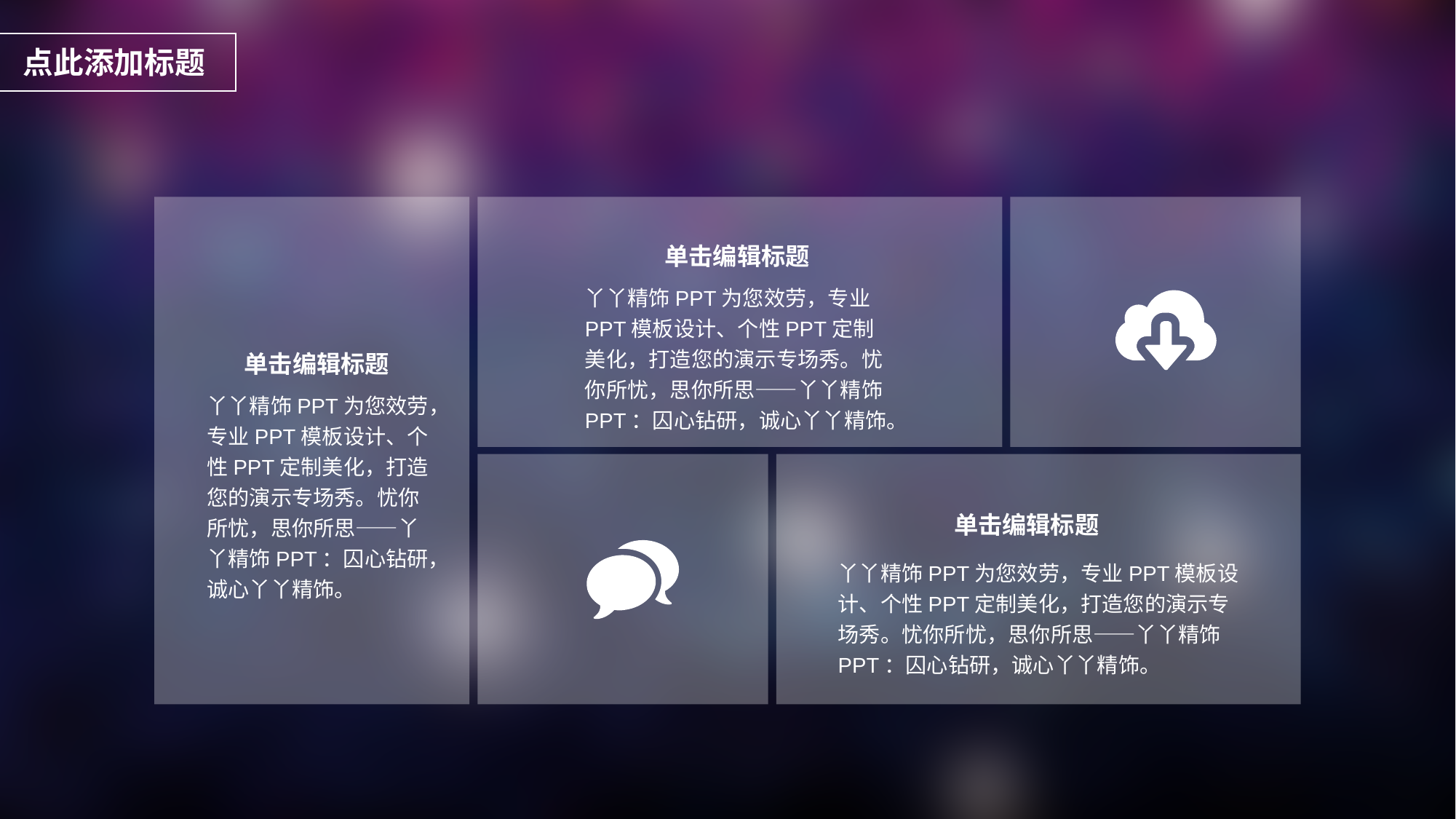

点此添加标题

单击编辑标题
丫丫精饰PPT为您效劳，专业PPT模板设计、个性PPT定制美化，打造您的演示专场秀。忧你所忧，思你所思——丫丫精饰PPT：囚心钻研，诚心丫丫精饰。

单击编辑标题
丫丫精饰PPT为您效劳，专业PPT模板设计、个性PPT定制美化，打造您的演示专场秀。忧你所忧，思你所思——丫丫精饰PPT：囚心钻研，诚心丫丫精饰。

单击编辑标题

丫丫精饰PPT为您效劳，专业PPT模板设计、个性PPT定制美化，打造您的演示专场秀。忧你所忧，思你所思——丫丫精饰PPT：囚心钻研，诚心丫丫精饰。